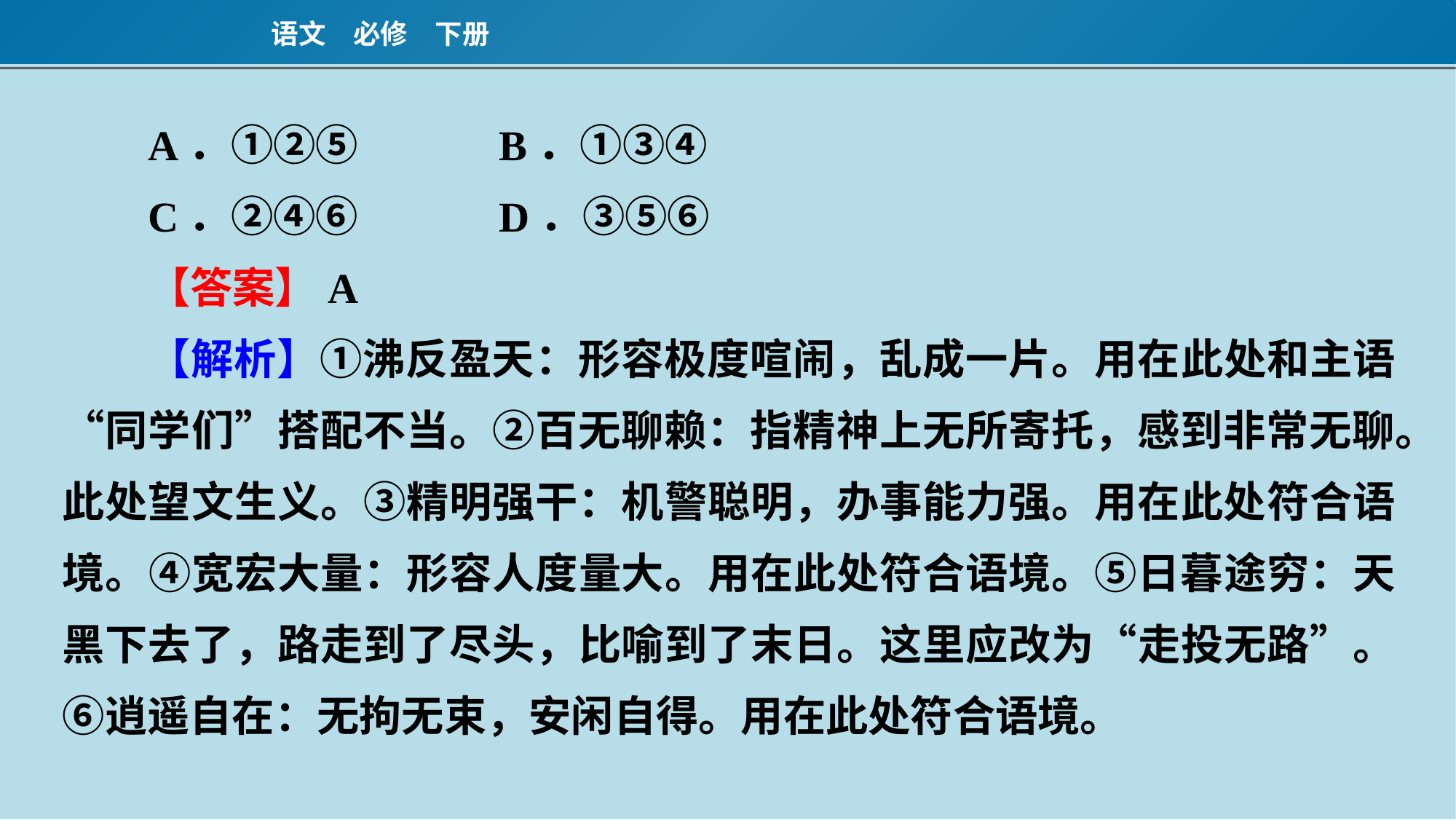

A．①②⑤　　	B．①③④
C．②④⑥　　	D．③⑤⑥
【答案】A
【解析】①沸反盈天：形容极度喧闹，乱成一片。用在此处和主语“同学们”搭配不当。②百无聊赖：指精神上无所寄托，感到非常无聊。此处望文生义。③精明强干：机警聪明，办事能力强。用在此处符合语境。④宽宏大量：形容人度量大。用在此处符合语境。⑤日暮途穷：天黑下去了，路走到了尽头，比喻到了末日。这里应改为“走投无路”。⑥逍遥自在：无拘无束，安闲自得。用在此处符合语境。